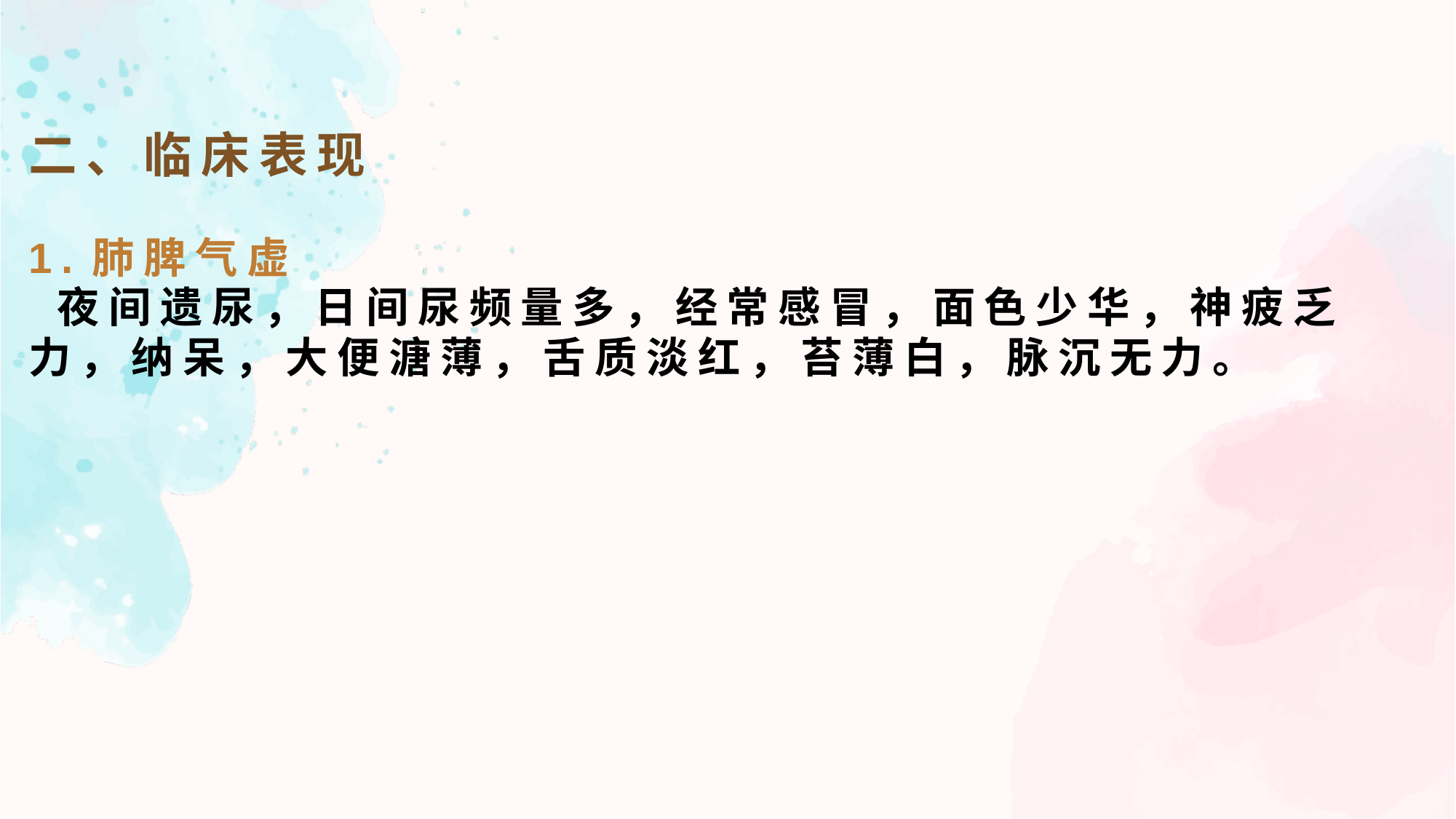

二、临床表现

1.肺脾气虚
 夜间遗尿，日间尿频量多，经常感冒，面色少华，神疲乏力，纳呆，大便溏薄，舌质淡红，苔薄白，脉沉无力。